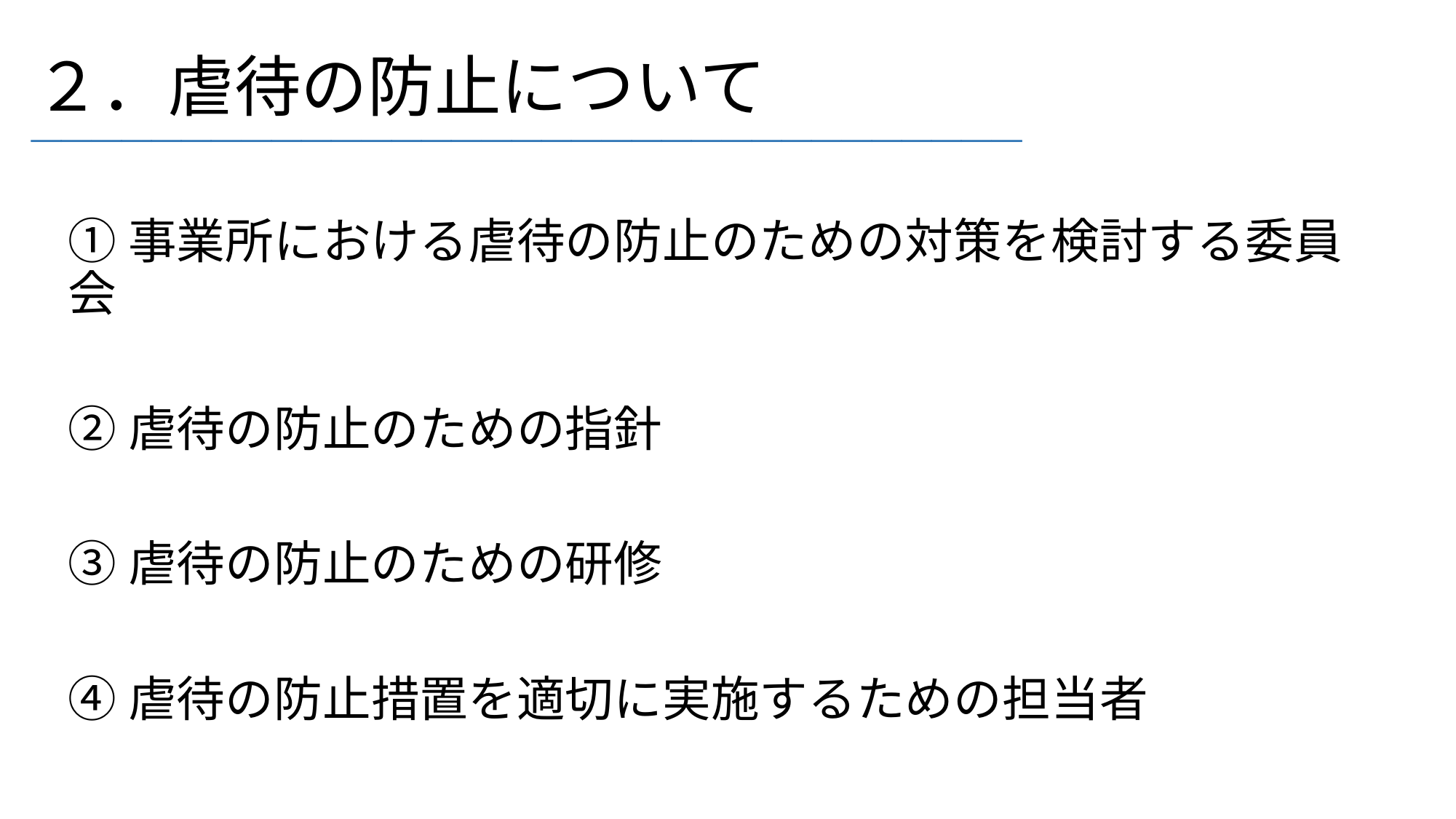

# ２．虐待の防止について
_________________________________
①事業所における虐待の防止のための対策を検討する委員会

②虐待の防止のための指針

③虐待の防止のための研修

④虐待の防止措置を適切に実施するための担当者